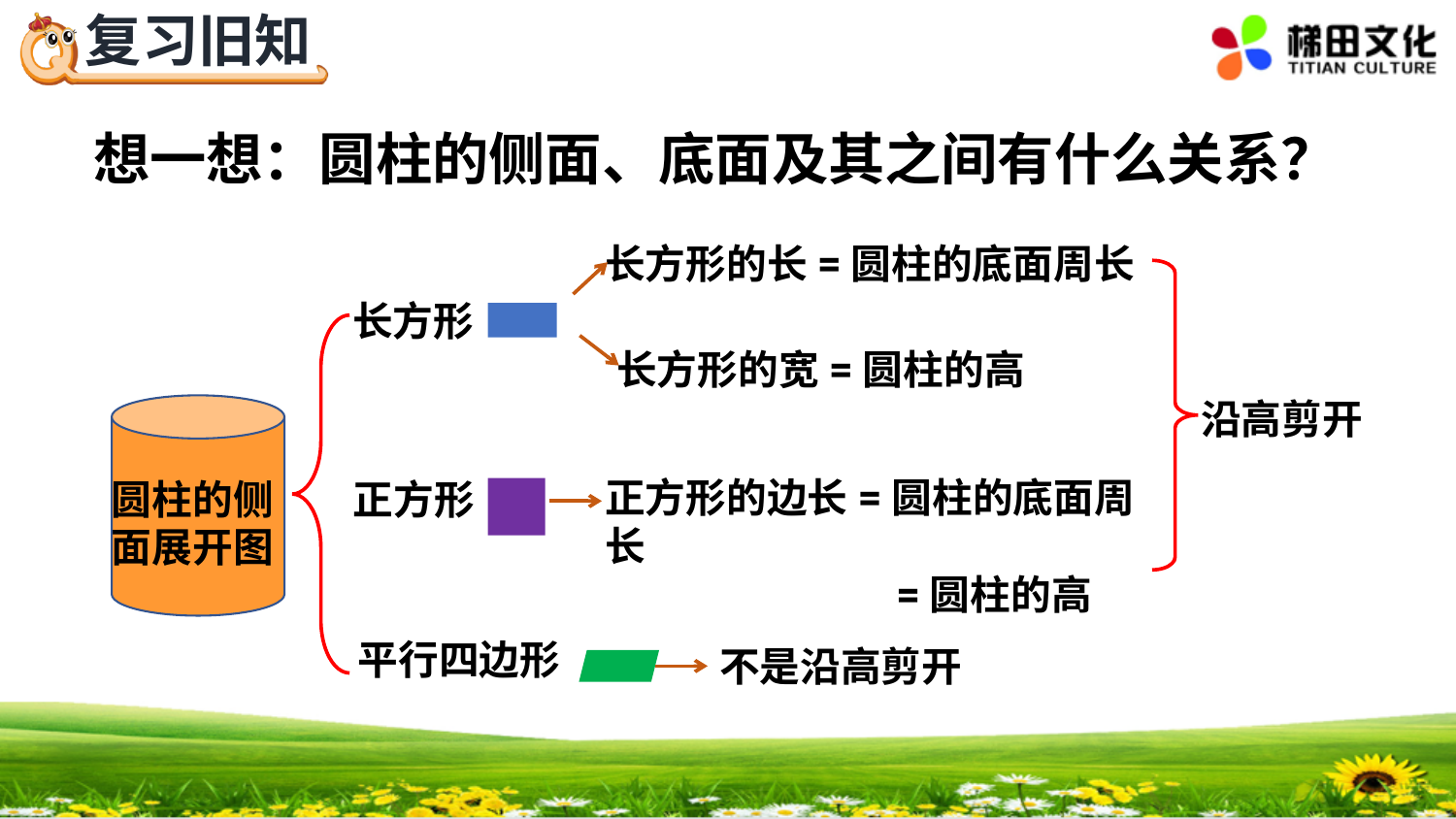

想一想：圆柱的侧面、底面及其之间有什么关系？
长方形的长=圆柱的底面周长

长方形

长方形的宽=圆柱的高
沿高剪开

圆柱的侧面展开图
正方形的边长=圆柱的底面周长
            =圆柱的高
正方形

平行四边形

不是沿高剪开